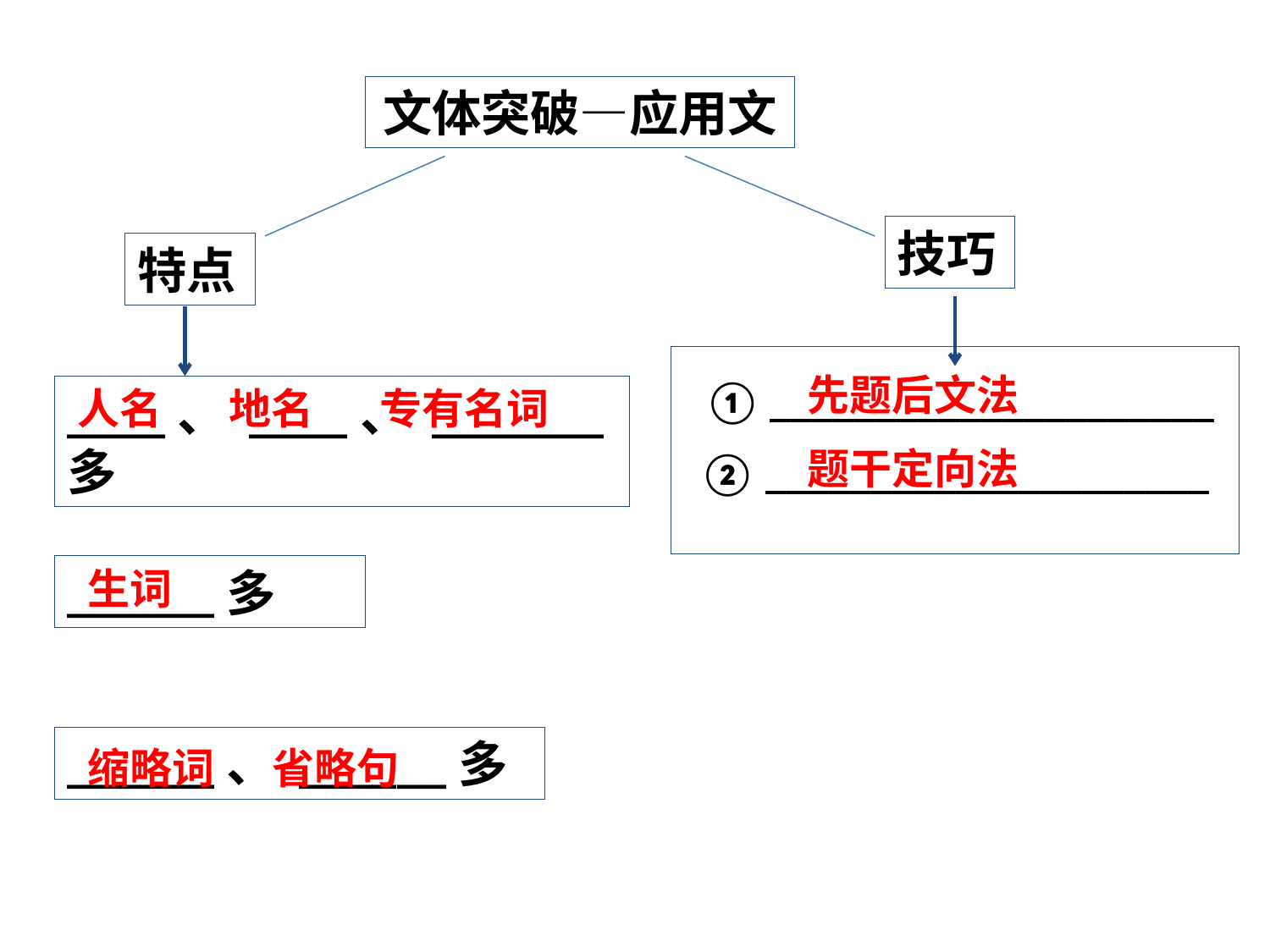

文体突破—应用文
技巧
特点
 ① _____________________
② _____________________

先题后文法
____、 ____、 _______多
人名       地名       专有名词
题干定向法
______多
生词
______、 ______多
缩略词      省略句